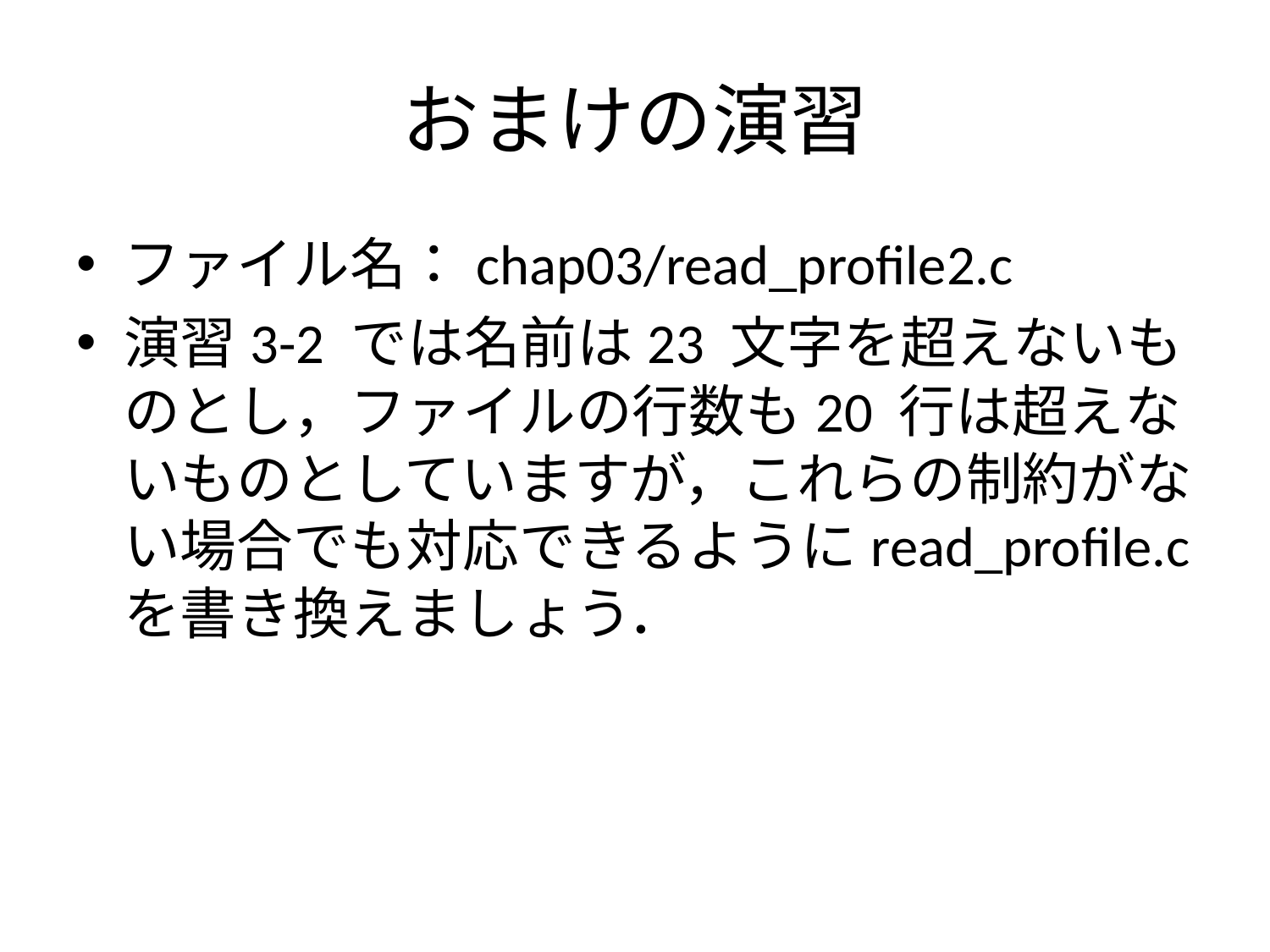

# おまけの演習
ファイル名：chap03/read_profile2.c
演習3-2 では名前は23 文字を超えないものとし，ファイルの行数も20 行は超えないものとしていますが，これらの制約がない場合でも対応できるようにread_profile.c を書き換えましょう．